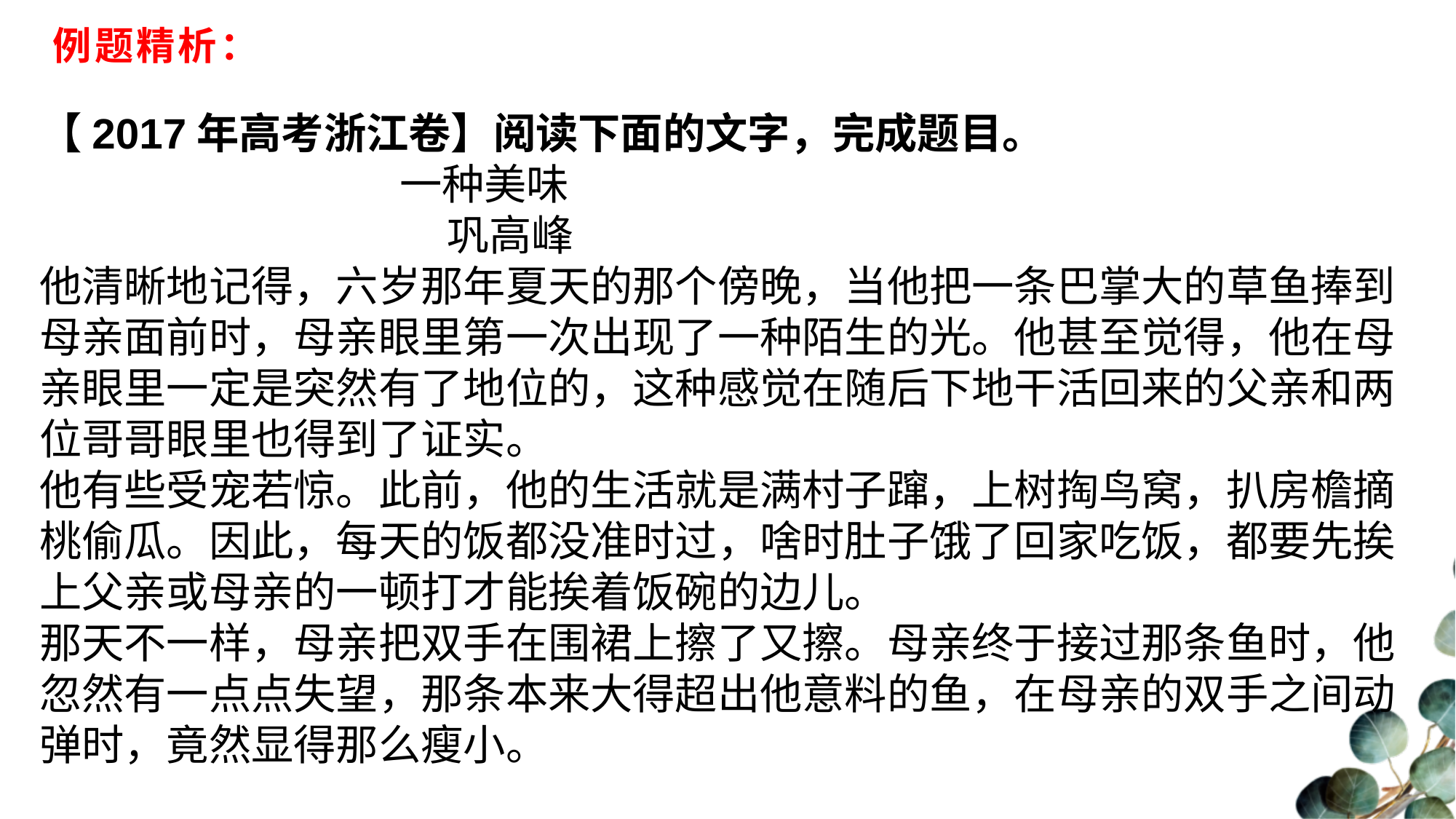

# 例题精析：
【2017年高考浙江卷】阅读下面的文字，完成题目。
                                     一种美味
                                          巩高峰
他清晰地记得，六岁那年夏天的那个傍晚，当他把一条巴掌大的草鱼捧到母亲面前时，母亲眼里第一次出现了一种陌生的光。他甚至觉得，他在母亲眼里一定是突然有了地位的，这种感觉在随后下地干活回来的父亲和两位哥哥眼里也得到了证实。
他有些受宠若惊。此前，他的生活就是满村子蹿，上树掏鸟窝，扒房檐摘桃偷瓜。因此，每天的饭都没准时过，啥时肚子饿了回家吃饭，都要先挨上父亲或母亲的一顿打才能挨着饭碗的边儿。
那天不一样，母亲把双手在围裙上擦了又擦。母亲终于接过那条鱼时，他忽然有一点点失望，那条本来大得超出他意料的鱼，在母亲的双手之间动弹时，竟然显得那么瘦小。